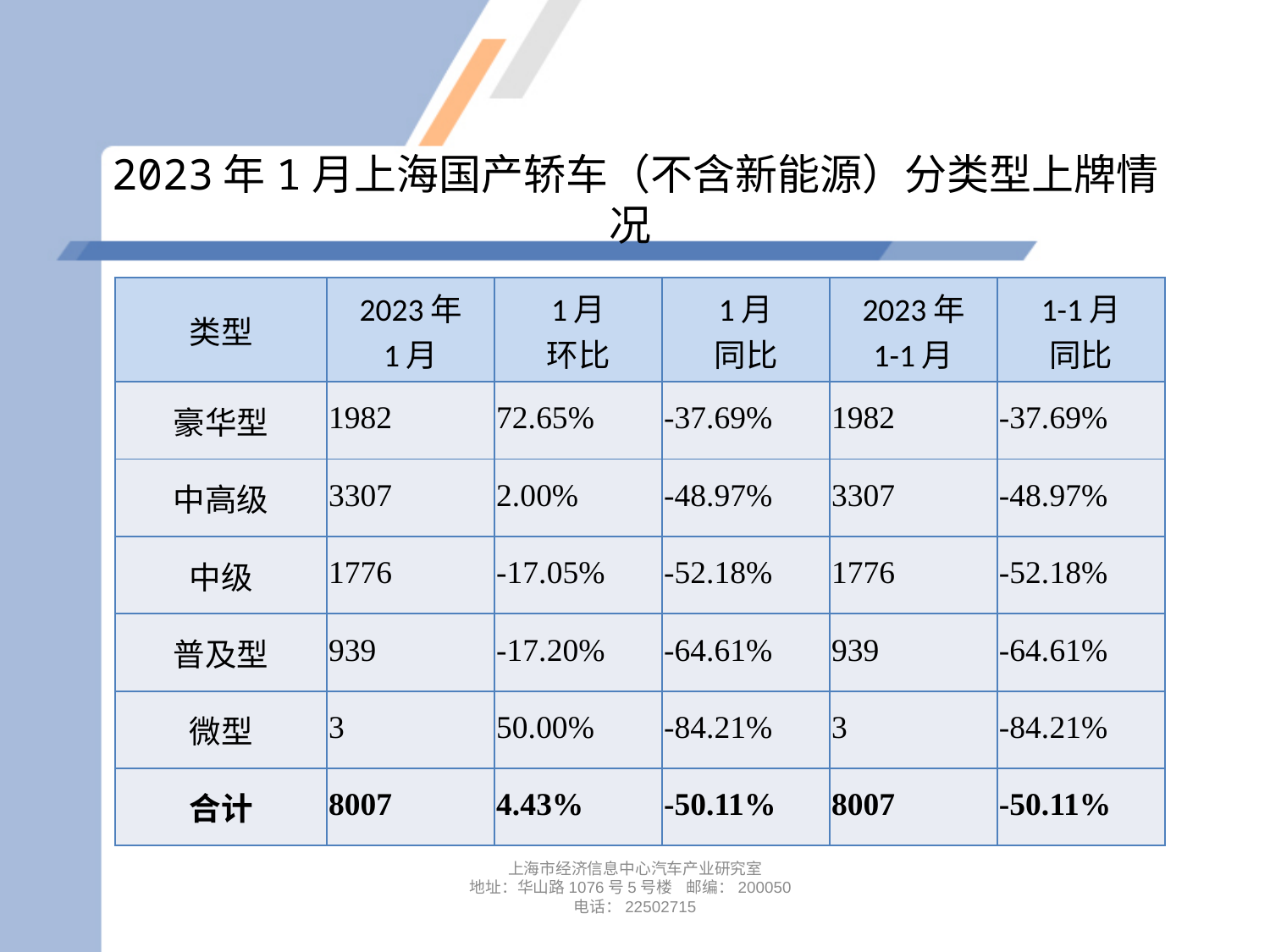

# 2023年1月上海国产轿车（不含新能源）分类型上牌情况
| 类型 | 2023年 1月 | 1月 环比 | 1月 同比 | 2023年 1-1月 | 1-1月 同比 |
| --- | --- | --- | --- | --- | --- |
| 豪华型 | 1982 | 72.65% | -37.69% | 1982 | -37.69% |
| 中高级 | 3307 | 2.00% | -48.97% | 3307 | -48.97% |
| 中级 | 1776 | -17.05% | -52.18% | 1776 | -52.18% |
| 普及型 | 939 | -17.20% | -64.61% | 939 | -64.61% |
| 微型 | 3 | 50.00% | -84.21% | 3 | -84.21% |
| 合计 | 8007 | 4.43% | -50.11% | 8007 | -50.11% |
上海市经济信息中心汽车产业研究室
地址：华山路1076号5号楼    邮编：200050
电话：22502715

6